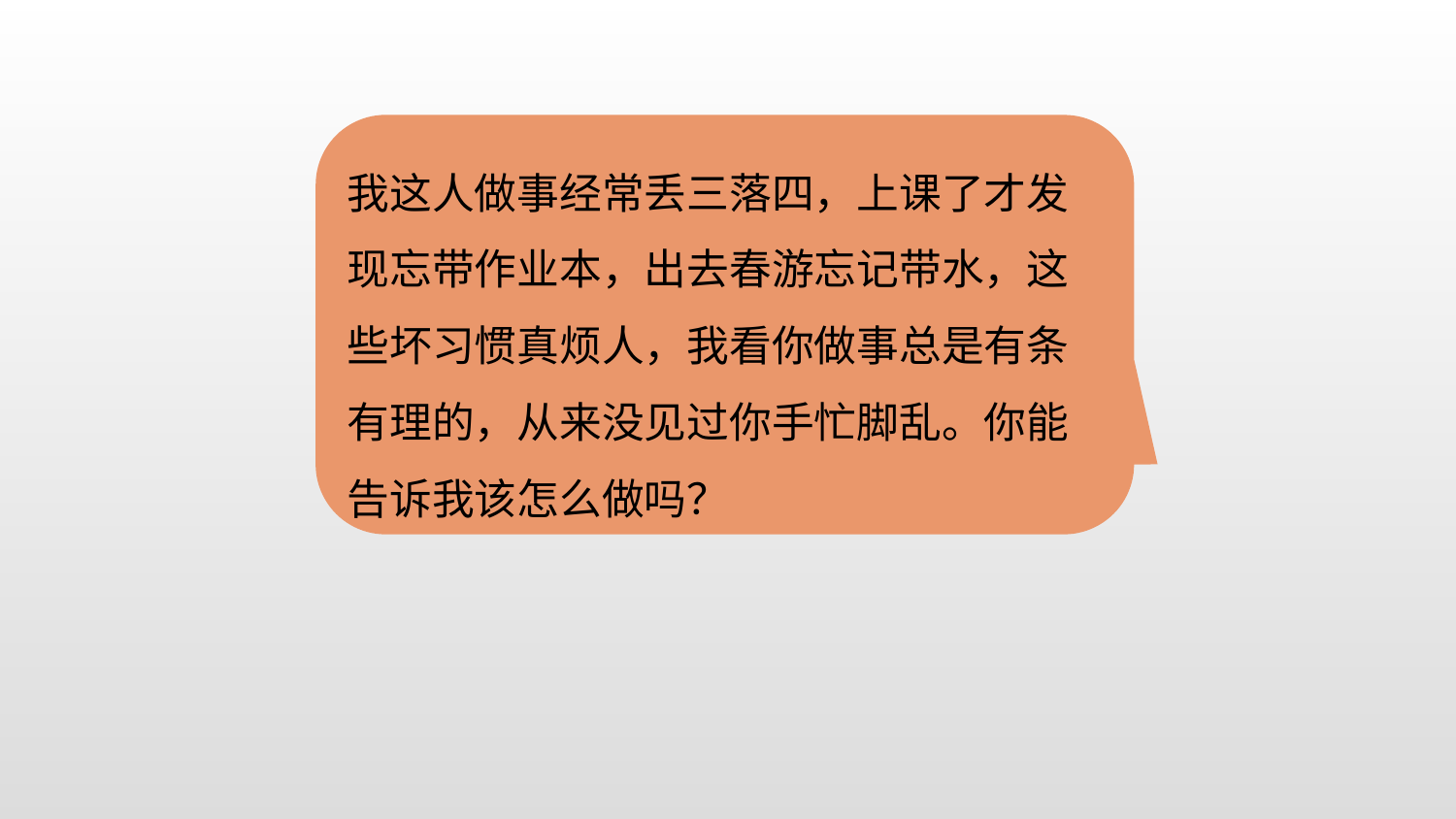

我这人做事经常丢三落四，上课了才发现忘带作业本，出去春游忘记带水，这些坏习惯真烦人，我看你做事总是有条有理的，从来没见过你手忙脚乱。你能告诉我该怎么做吗？